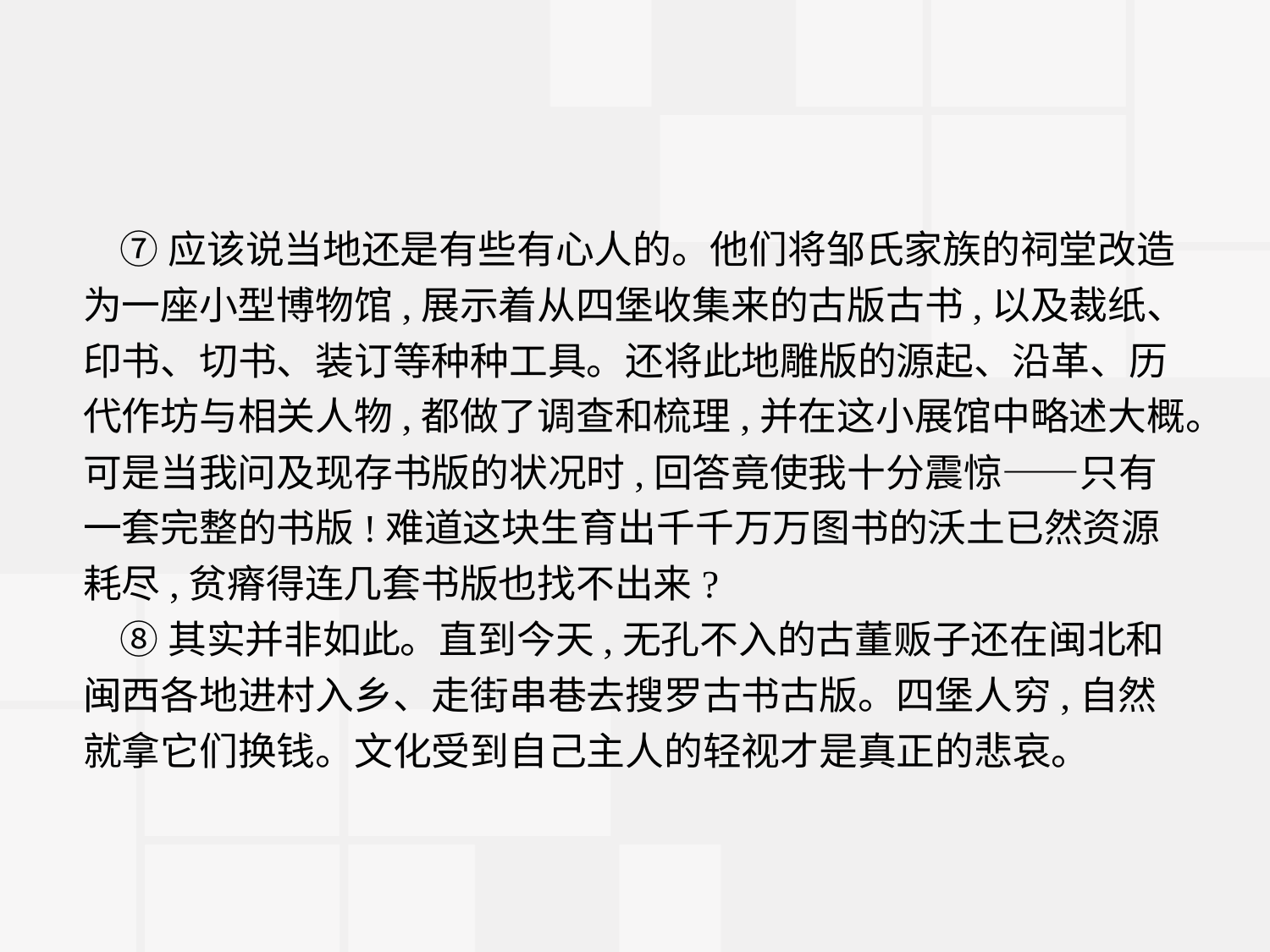

⑦应该说当地还是有些有心人的。他们将邹氏家族的祠堂改造为一座小型博物馆,展示着从四堡收集来的古版古书,以及裁纸、印书、切书、装订等种种工具。还将此地雕版的源起、沿革、历代作坊与相关人物,都做了调查和梳理,并在这小展馆中略述大概。可是当我问及现存书版的状况时,回答竟使我十分震惊——只有一套完整的书版!难道这块生育出千千万万图书的沃土已然资源耗尽,贫瘠得连几套书版也找不出来?
⑧其实并非如此。直到今天,无孔不入的古董贩子还在闽北和闽西各地进村入乡、走街串巷去搜罗古书古版。四堡人穷,自然就拿它们换钱。文化受到自己主人的轻视才是真正的悲哀。